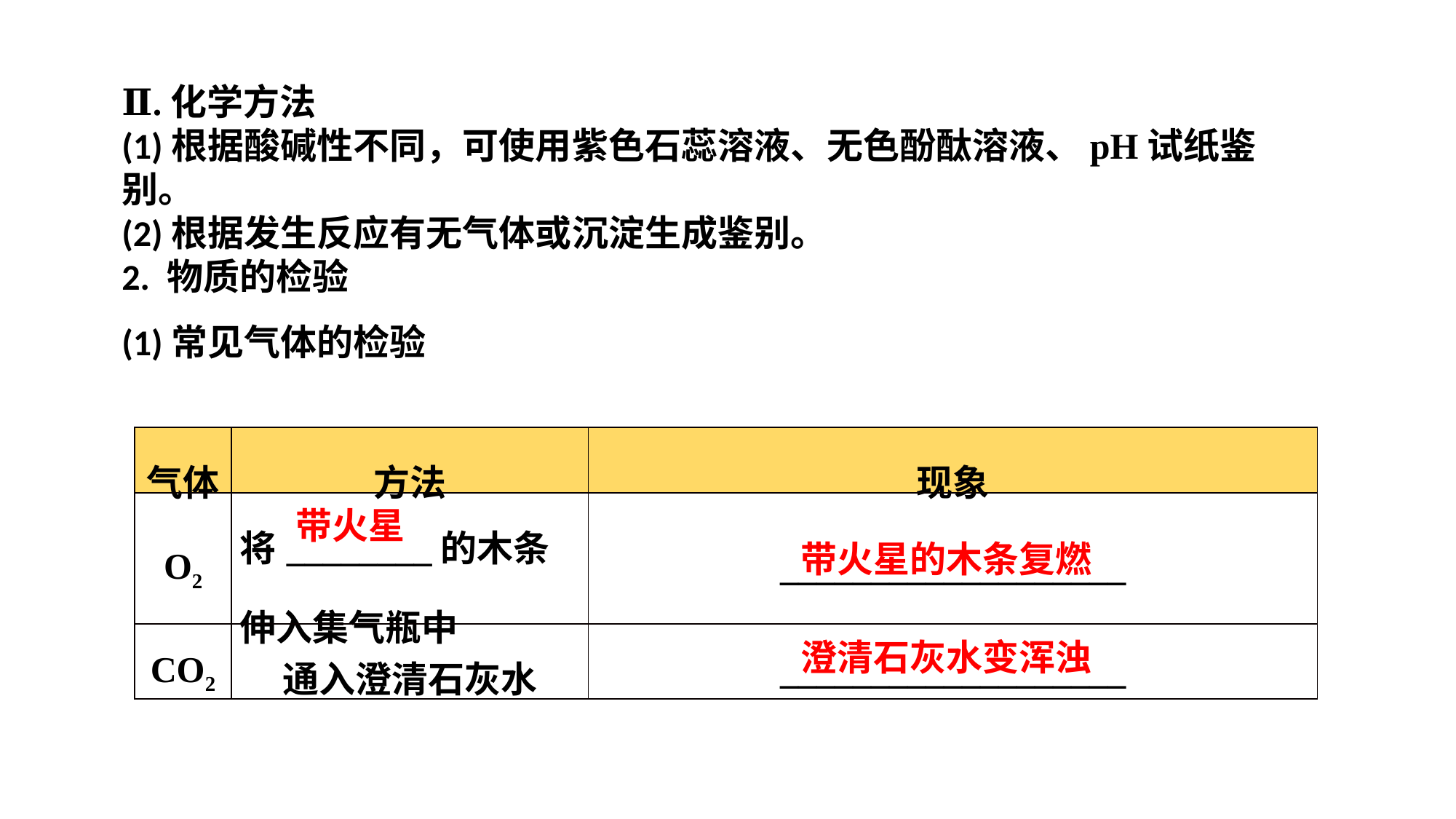

Ⅱ.化学方法(1)根据酸碱性不同，可使用紫色石蕊溶液、无色酚酞溶液、pH试纸鉴别。(2)根据发生反应有无气体或沉淀生成鉴别。2. 物质的检验(1)常见气体的检验
| 气体 | 方法 | 现象 |
| --- | --- | --- |
| O2 | 将\_\_\_\_\_\_\_\_的木条伸入集气瓶中 | \_\_\_\_\_\_\_\_\_\_\_\_\_\_\_\_\_\_\_ |
| CO2 | 通入澄清石灰水 | \_\_\_\_\_\_\_\_\_\_\_\_\_\_\_\_\_\_\_ |
带火星
带火星的木条复燃
澄清石灰水变浑浊